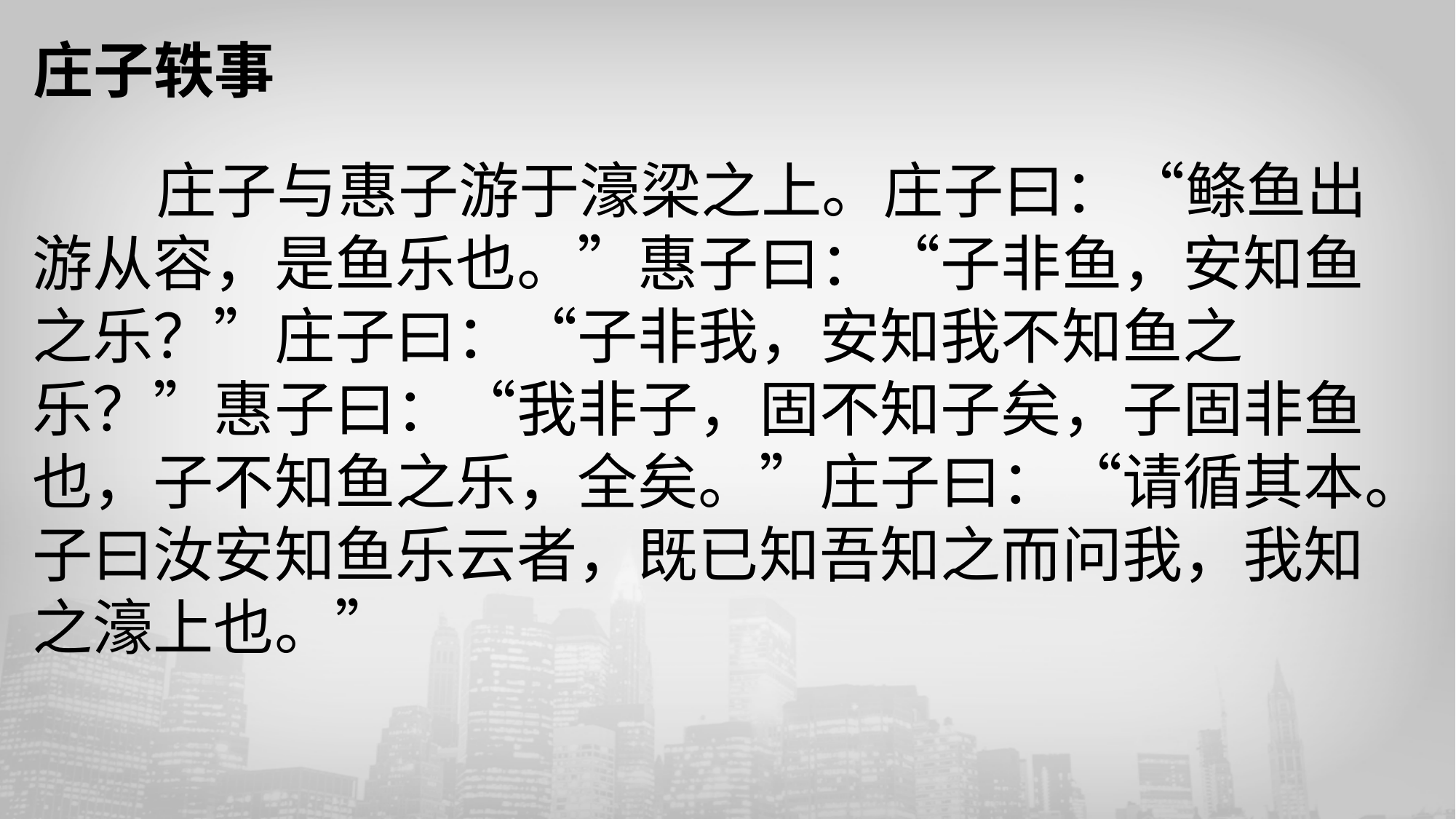

庄子轶事
        庄子与惠子游于濠梁之上。庄子曰：“鲦鱼出游从容，是鱼乐也。”惠子曰：“子非鱼，安知鱼之乐？”庄子曰：“子非我，安知我不知鱼之乐？”惠子曰：“我非子，固不知子矣，子固非鱼也，子不知鱼之乐，全矣。”庄子曰：“请循其本。子曰汝安知鱼乐云者，既已知吾知之而问我，我知之濠上也。”